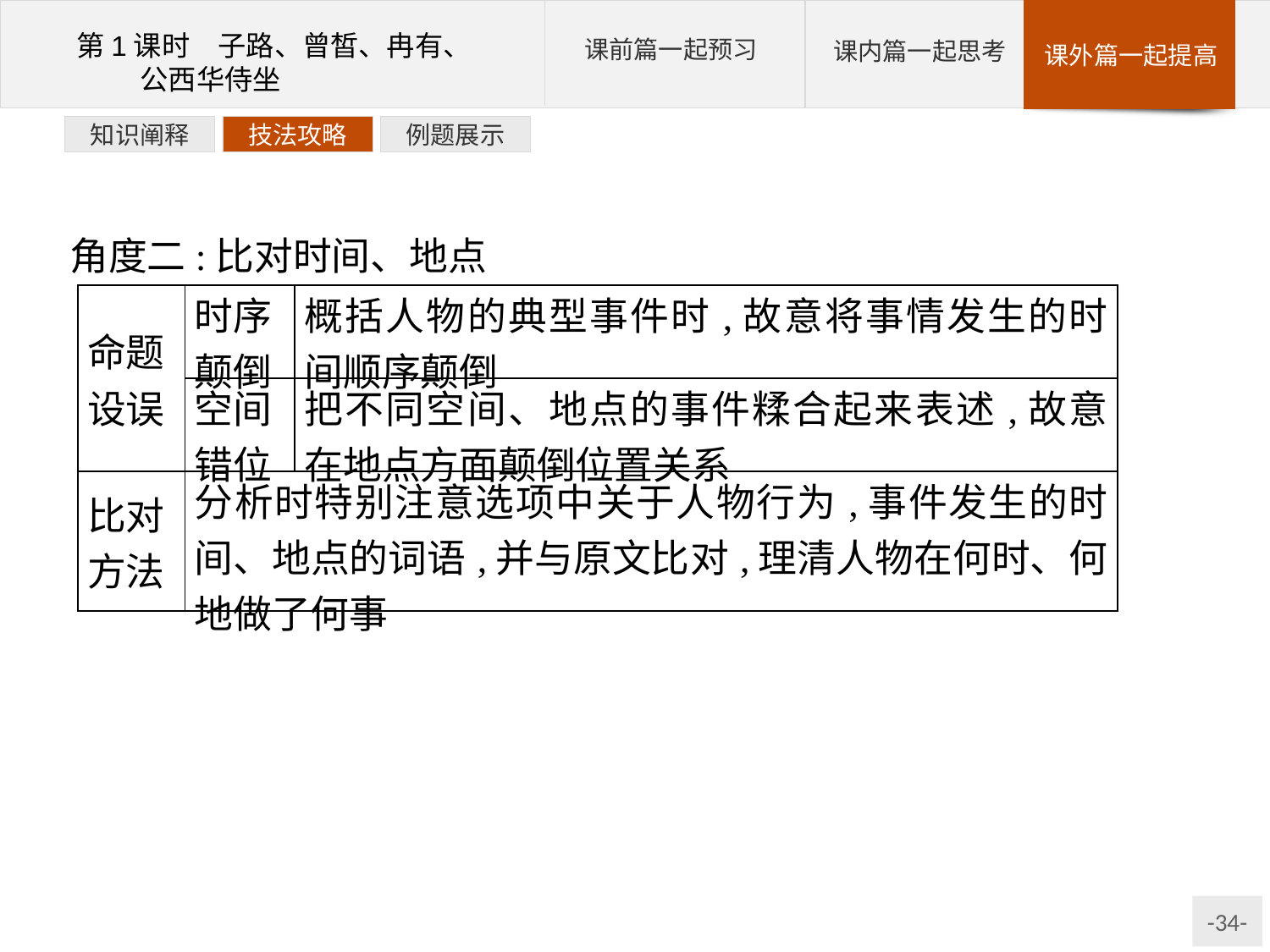

例题展示
技法攻略
知识阐释
角度二:比对时间、地点
| 命题 设误 | 时序 颠倒 | 概括人物的典型事件时,故意将事情发生的时间顺序颠倒 |
| --- | --- | --- |
|  | 空间 错位 | 把不同空间、地点的事件糅合起来表述,故意在地点方面颠倒位置关系 |
| 比对 方法 | 分析时特别注意选项中关于人物行为,事件发生的时间、地点的词语,并与原文比对,理清人物在何时、何地做了何事 |  |